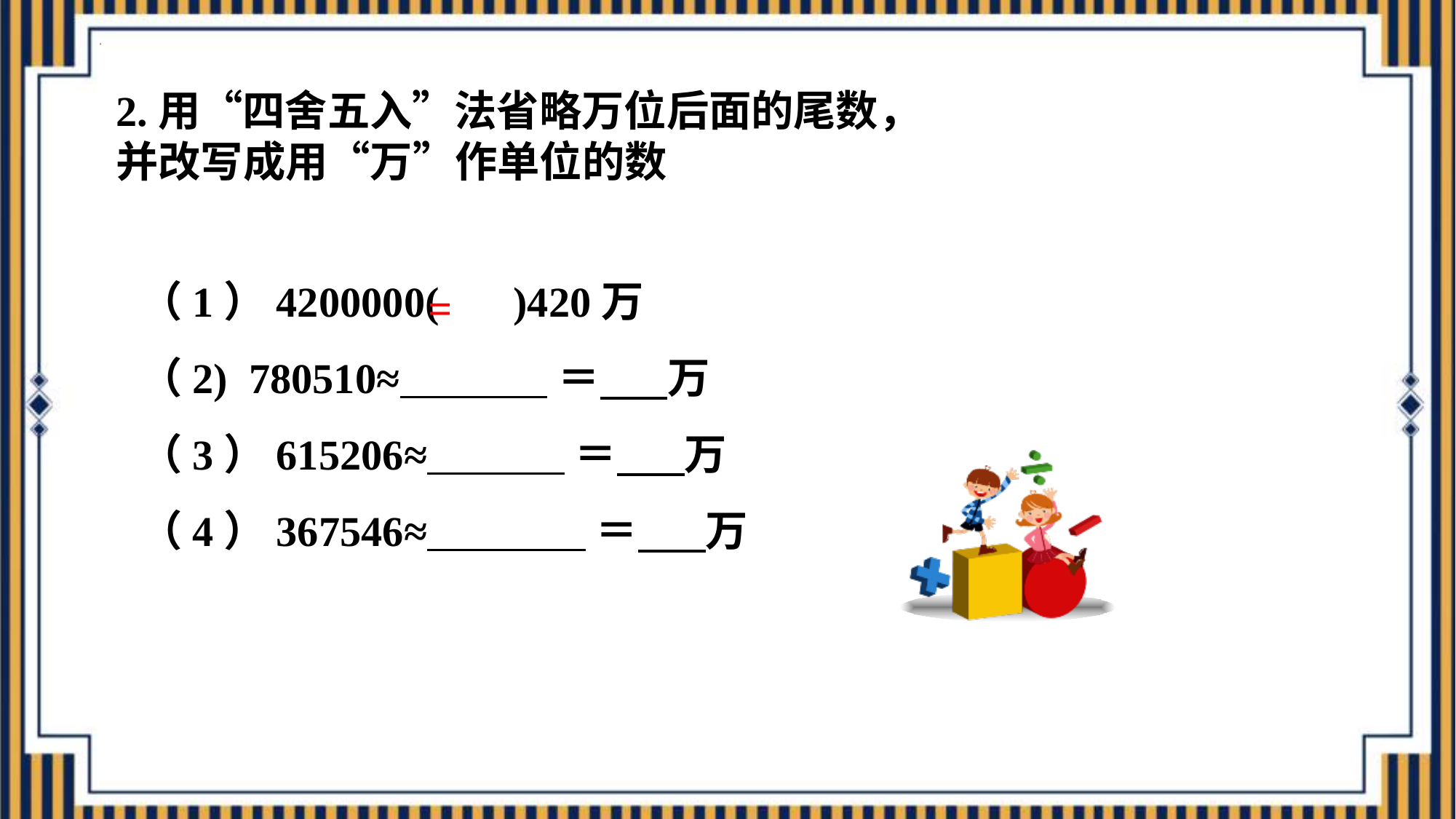

2.用“四舍五入”法省略万位后面的尾数，
并改写成用“万”作单位的数

（1）4200000(       )420万
（2)  780510≈              ＝       万
（3）615206≈             ＝       万
（4）367546≈               ＝       万

=